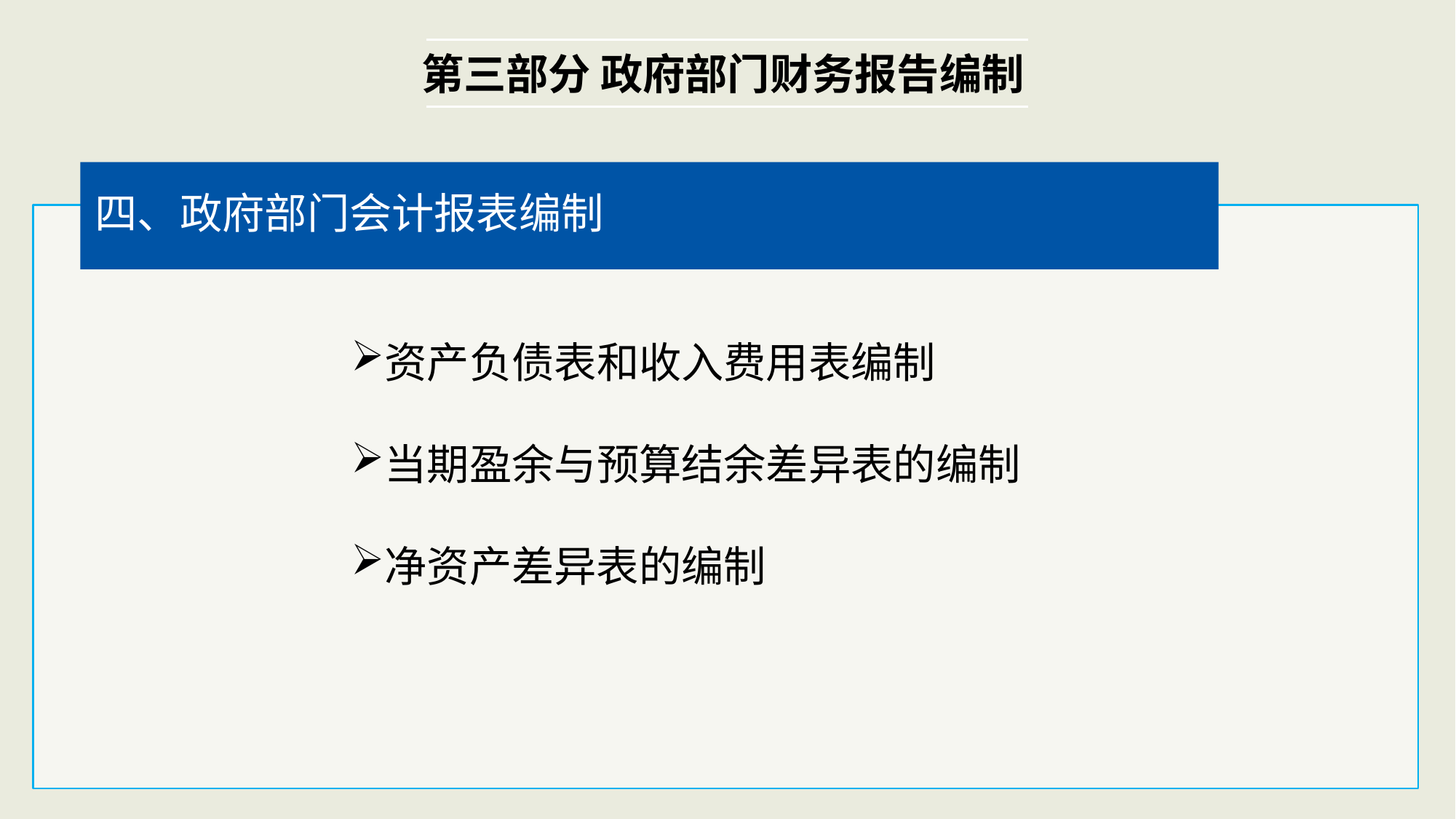

第三部分 政府部门财务报告编制

四、政府部门会计报表编制

资产负债表和收入费用表编制

当期盈余与预算结余差异表的编制

净资产差异表的编制

66